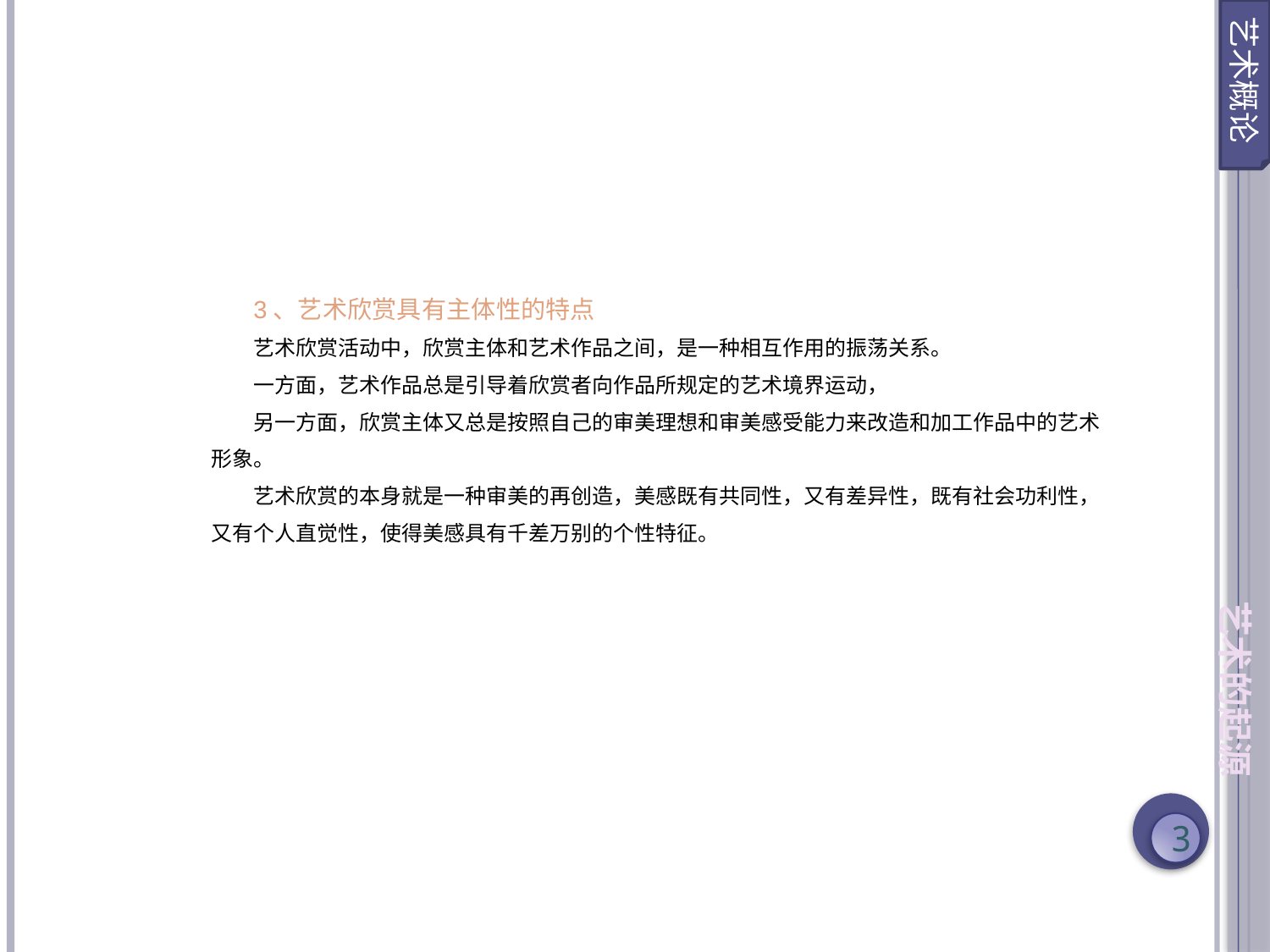

艺术概论
3、艺术欣赏具有主体性的特点
艺术欣赏活动中，欣赏主体和艺术作品之间，是一种相互作用的振荡关系。
一方面，艺术作品总是引导着欣赏者向作品所规定的艺术境界运动，
另一方面，欣赏主体又总是按照自己的审美理想和审美感受能力来改造和加工作品中的艺术形象。
艺术欣赏的本身就是一种审美的再创造，美感既有共同性，又有差异性，既有社会功利性，又有个人直觉性，使得美感具有千差万别的个性特征。
艺术的起源
3